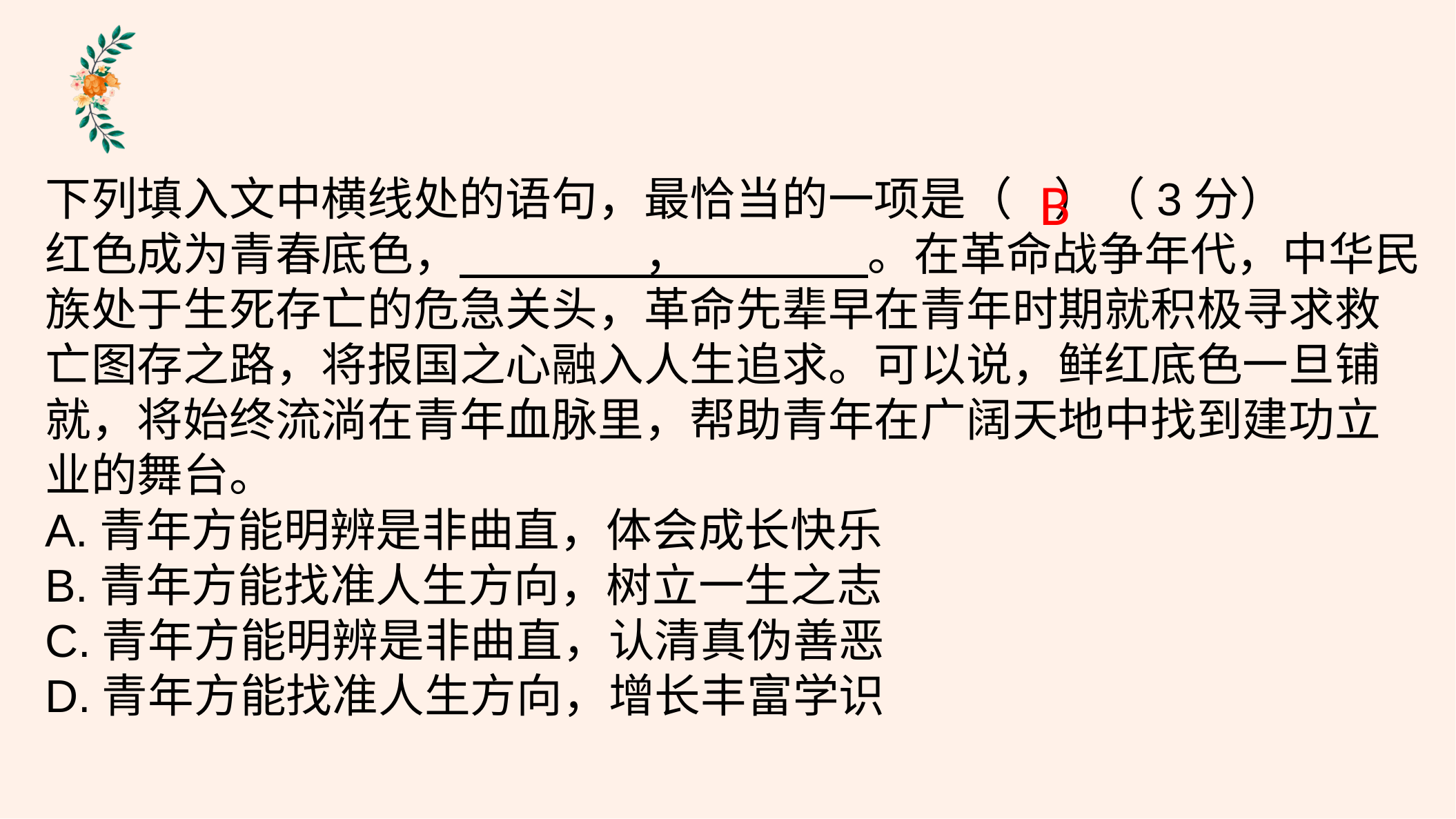

B
下列填入文中横线处的语句，最恰当的一项是（    ）（3分）
红色成为青春底色，                  ，                 。在革命战争年代，中华民族处于生死存亡的危急关头，革命先辈早在青年时期就积极寻求救亡图存之路，将报国之心融入人生追求。可以说，鲜红底色一旦铺就，将始终流淌在青年血脉里，帮助青年在广阔天地中找到建功立业的舞台。
A.青年方能明辨是非曲直，体会成长快乐
B.青年方能找准人生方向，树立一生之志
C.青年方能明辨是非曲直，认清真伪善恶
D.青年方能找准人生方向，增长丰富学识